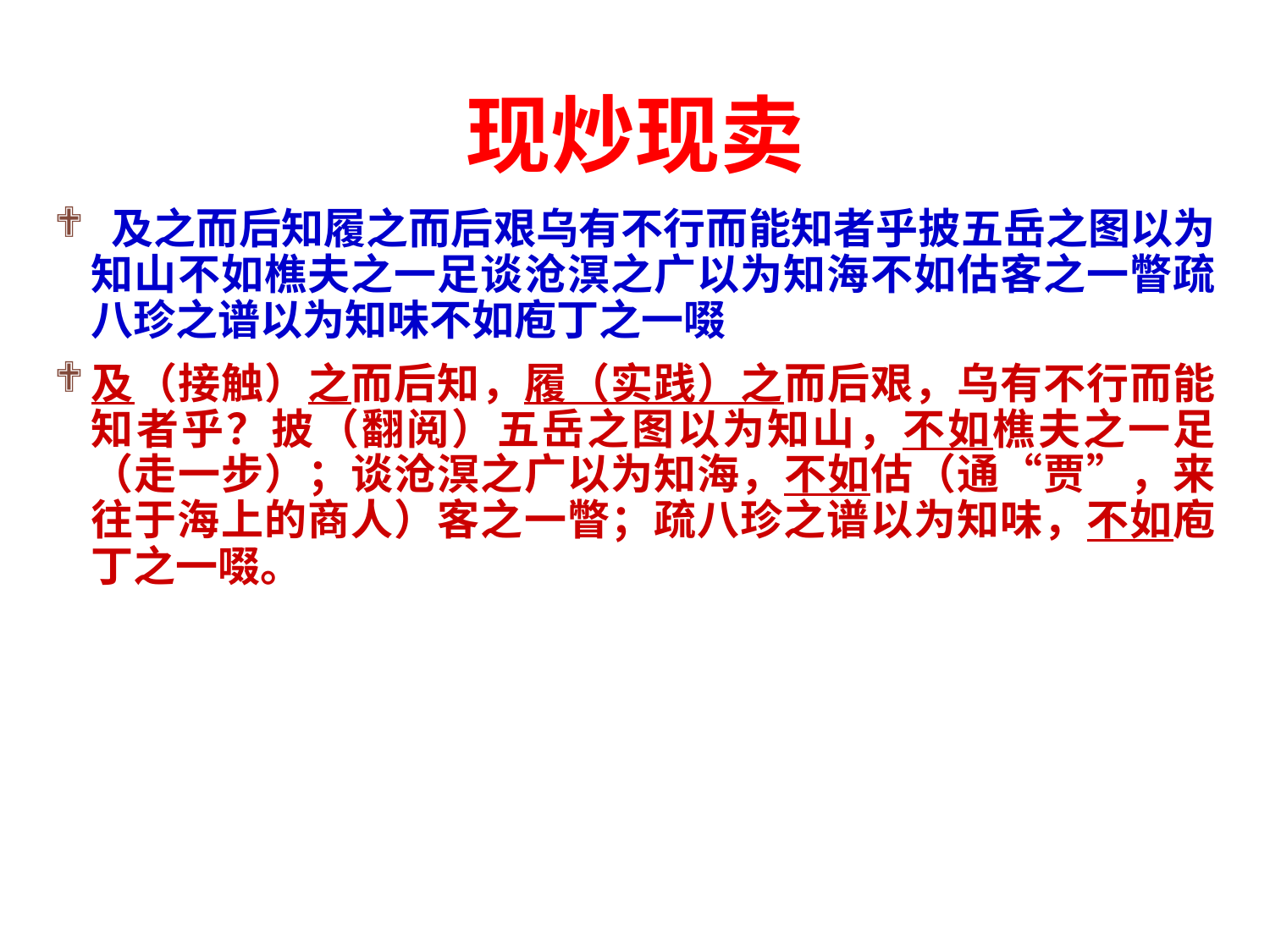

# 现炒现卖
 及之而后知履之而后艰乌有不行而能知者乎披五岳之图以为知山不如樵夫之一足谈沧溟之广以为知海不如估客之一瞥疏八珍之谱以为知味不如庖丁之一啜
及（接触）之而后知，履（实践）之而后艰，乌有不行而能知者乎？披（翻阅）五岳之图以为知山，不如樵夫之一足（走一步）；谈沧溟之广以为知海，不如估（通“贾”，来往于海上的商人）客之一瞥；疏八珍之谱以为知味，不如庖丁之一啜。

